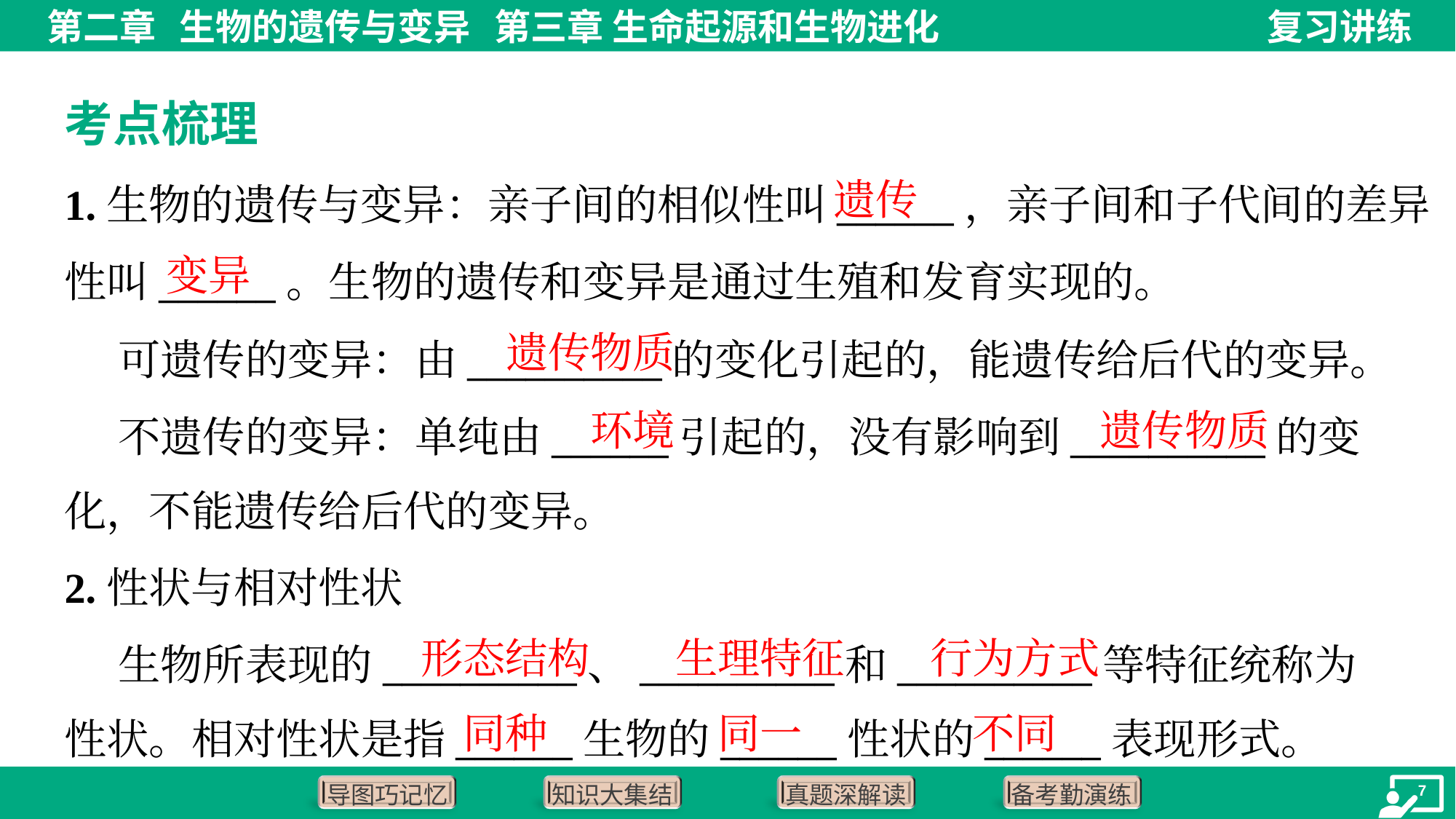

考点梳理
遗传
1.生物的遗传与变异：亲子间的相似性叫______，亲子间和子代间的差异
性叫______。生物的遗传和变异是通过生殖和发育实现的。
    可遗传的变异：由__________的变化引起的，能遗传给后代的变异。
    不遗传的变异：单纯由______引起的，没有影响到__________的变
化，不能遗传给后代的变异。
变异
遗传物质
环境
遗传物质
2.性状与相对性状
    生物所表现的__________、__________和__________等特征统称为
性状。相对性状是指______生物的______性状的______表现形式。
形态结构
生理特征
行为方式
同种
同一
不同